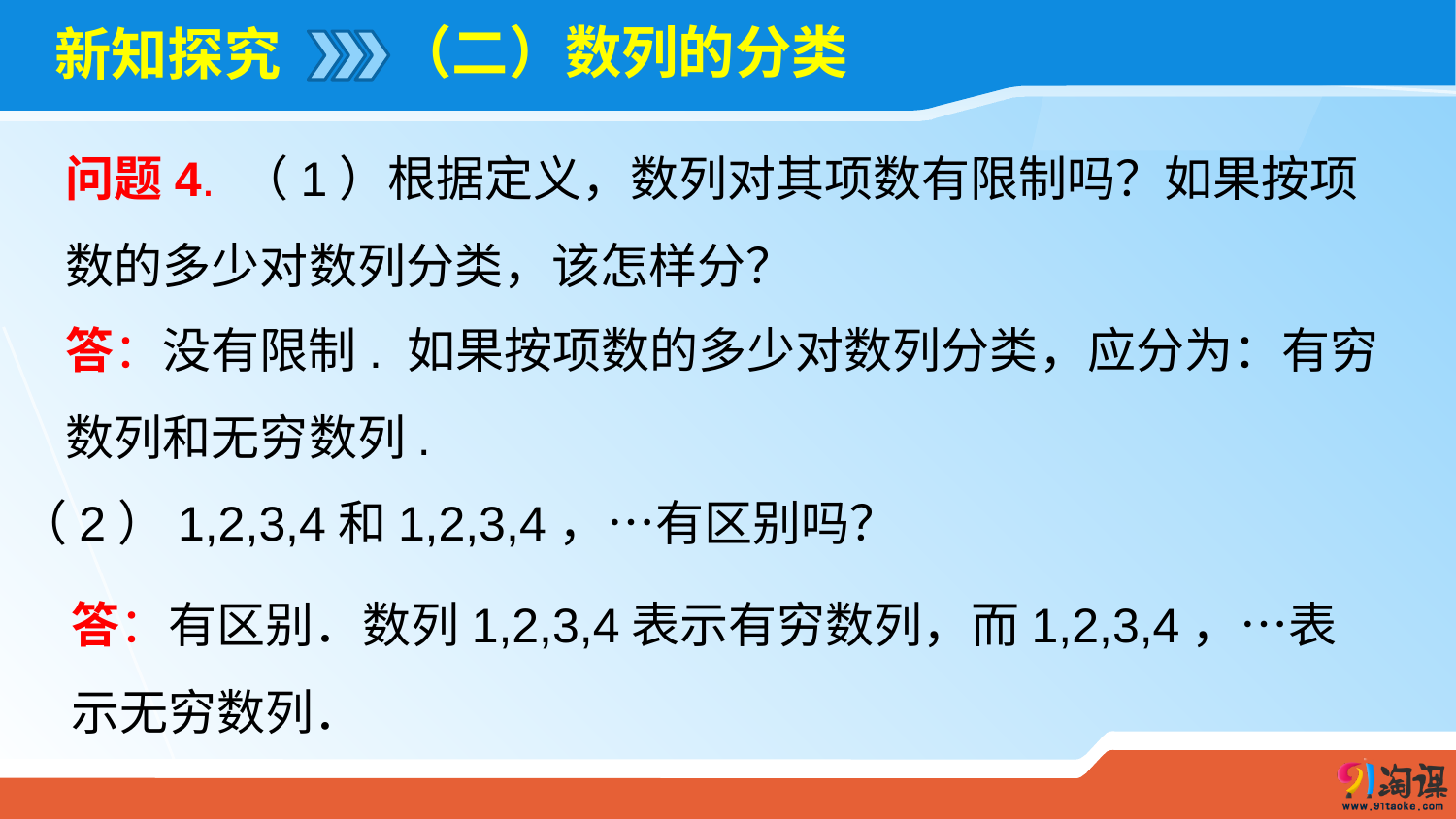

（二）数列的分类
# 新知探究
问题4. （1）根据定义，数列对其项数有限制吗？如果按项数的多少对数列分类，该怎样分？

答：没有限制. 如果按项数的多少对数列分类，应分为：有穷数列和无穷数列.
 （2）1,2,3,4和1,2,3,4，…有区别吗？
答：有区别．数列1,2,3,4表示有穷数列，而1,2,3,4，…表示无穷数列．